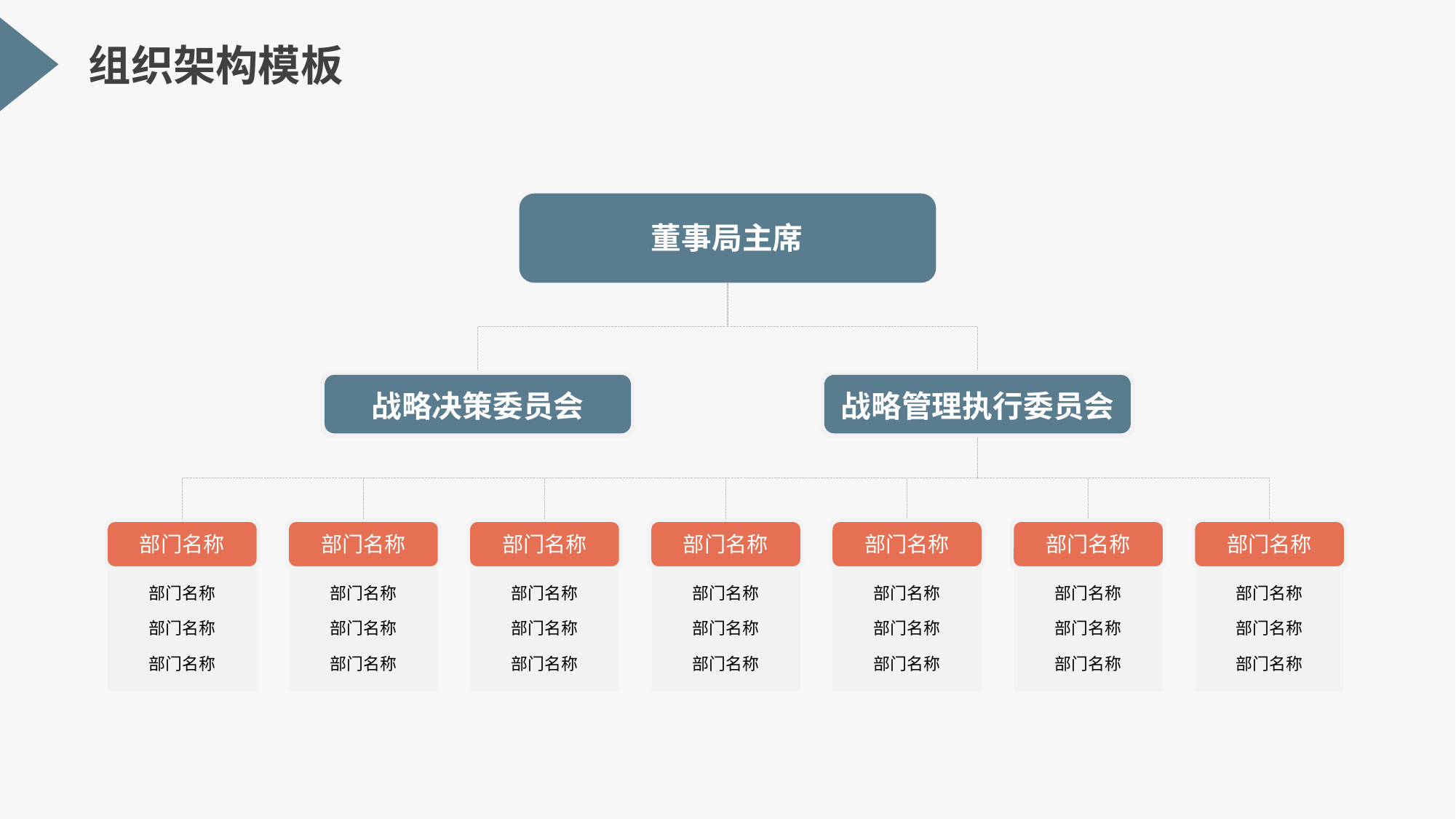

组织架构模板

董事局主席

战略决策委员会
战略管理执行委员会

部门名称
部门名称
部门名称
部门名称

部门名称
部门名称
部门名称
部门名称

部门名称
部门名称
部门名称
部门名称

部门名称
部门名称
部门名称
部门名称

部门名称
部门名称
部门名称
部门名称

部门名称
部门名称
部门名称
部门名称

部门名称
部门名称
部门名称
部门名称